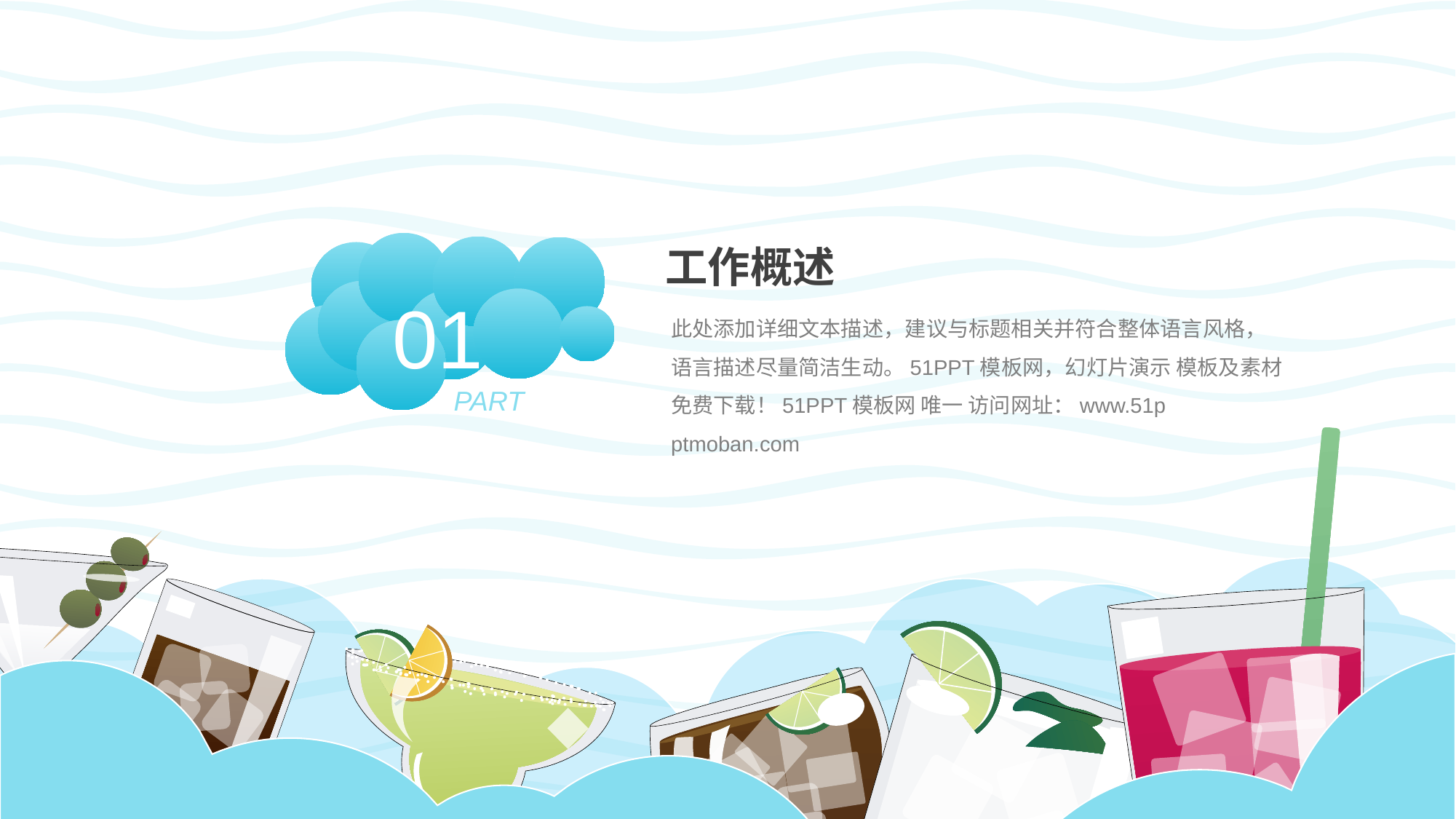

01
PART
工作概述
此处添加详细文本描述，建议与标题相关并符合整体语言风格，语言描述尽量简洁生动。51PPT模板网，幻灯片演示 模板及素材免费下载！51PPT模板网 唯一 访问网址：www.51p ptmoban.com